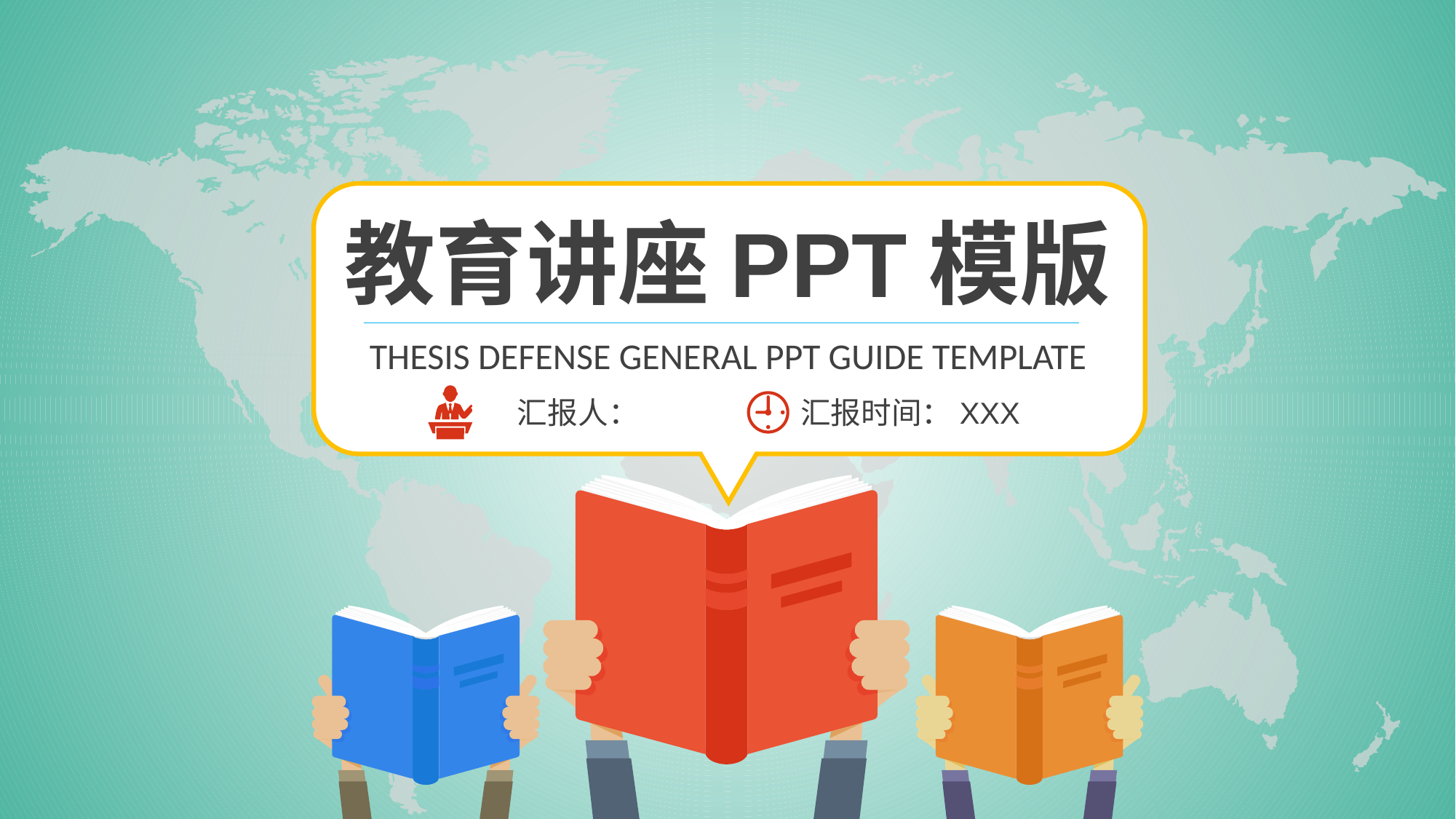

教育讲座PPT模版
THESIS DEFENSE GENERAL PPT GUIDE TEMPLATE

汇报人：
汇报时间：XXX